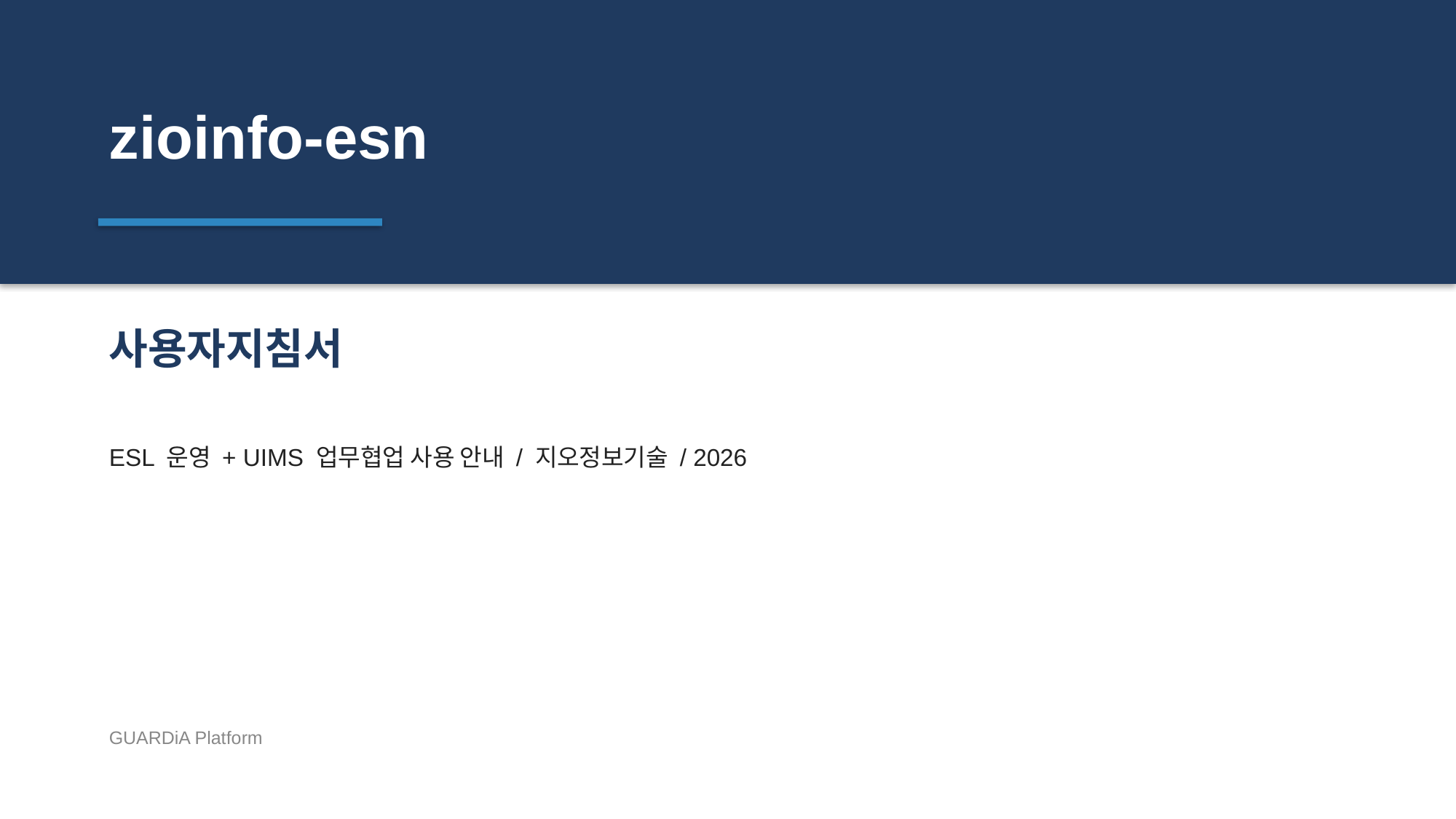

zioinfo-esn

사용자지침서
ESL 운영 + UIMS 업무협업 사용 안내 / 지오정보기술 / 2026
GUARDiA Platform